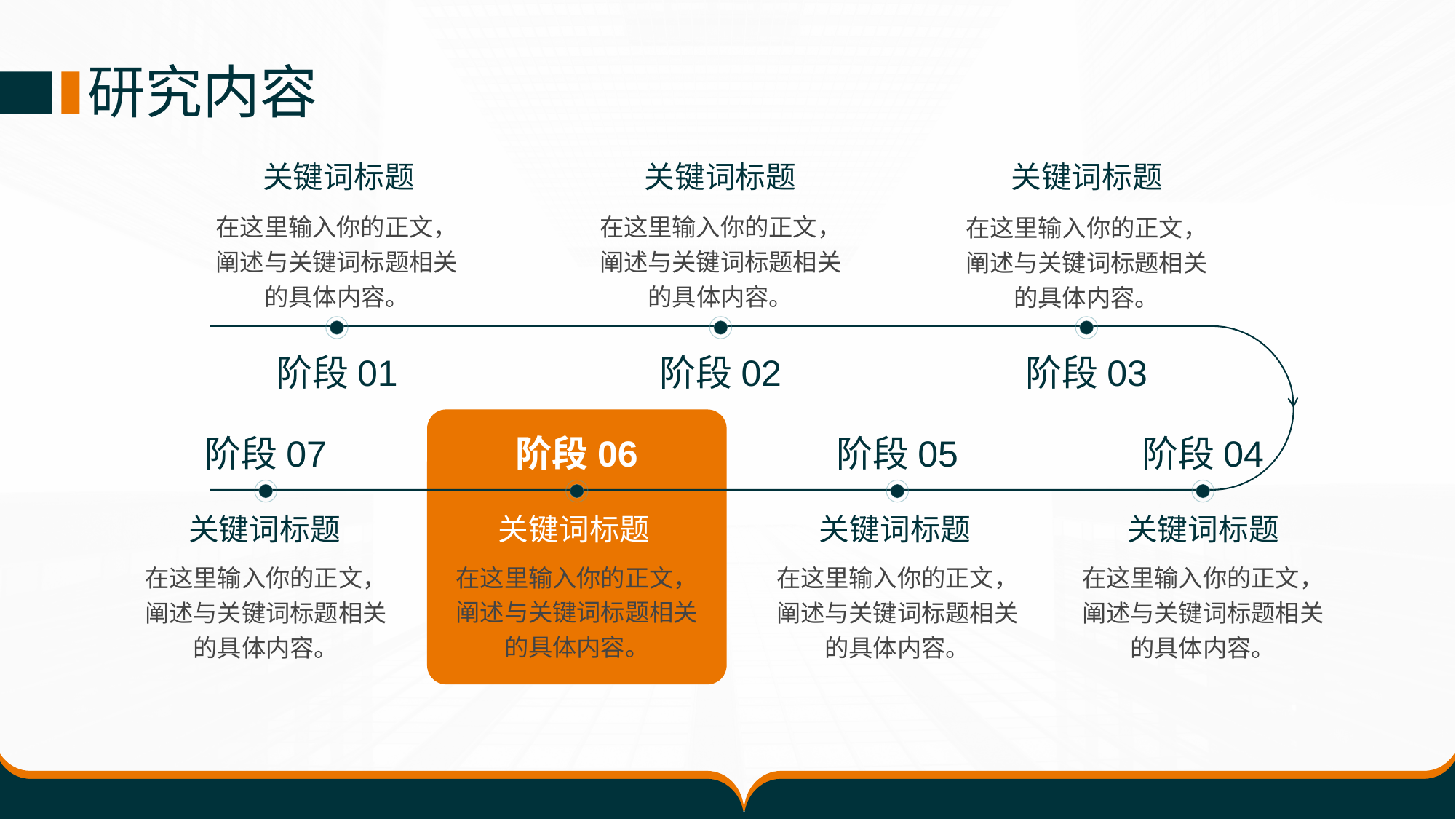

研究内容
关键词标题
关键词标题
关键词标题
在这里输入你的正文，阐述与关键词标题相关的具体内容。
在这里输入你的正文，阐述与关键词标题相关的具体内容。
在这里输入你的正文，阐述与关键词标题相关的具体内容。

阶段01
阶段02
阶段03

阶段07
阶段06
阶段05
阶段04

关键词标题
关键词标题
关键词标题
关键词标题
在这里输入你的正文，阐述与关键词标题相关的具体内容。
在这里输入你的正文，阐述与关键词标题相关的具体内容。
在这里输入你的正文，阐述与关键词标题相关的具体内容。
在这里输入你的正文，阐述与关键词标题相关的具体内容。